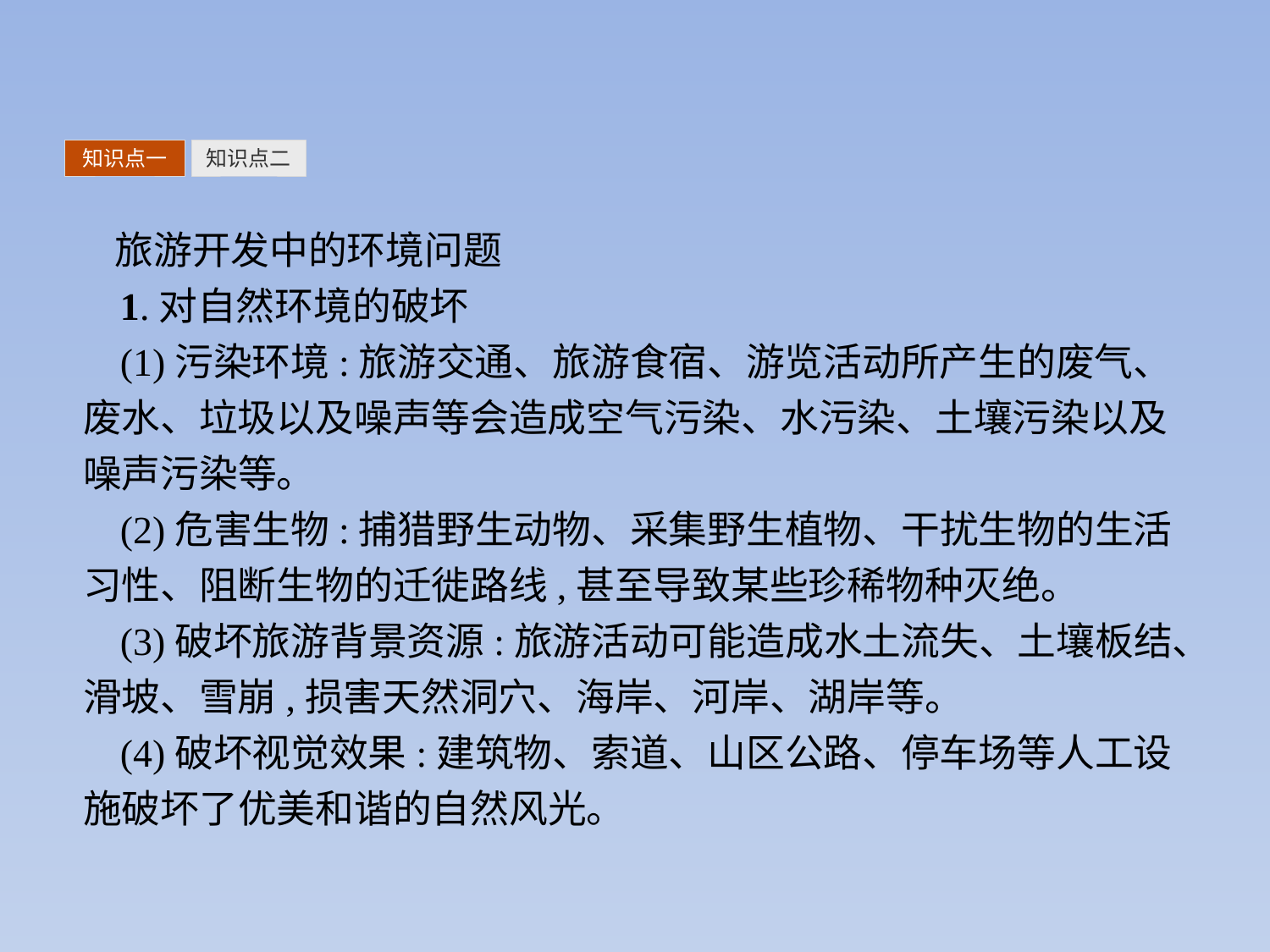

知识点一
知识点二
旅游开发中的环境问题
1.对自然环境的破坏
(1)污染环境:旅游交通、旅游食宿、游览活动所产生的废气、废水、垃圾以及噪声等会造成空气污染、水污染、土壤污染以及噪声污染等。
(2)危害生物:捕猎野生动物、采集野生植物、干扰生物的生活习性、阻断生物的迁徙路线,甚至导致某些珍稀物种灭绝。
(3)破坏旅游背景资源:旅游活动可能造成水土流失、土壤板结、滑坡、雪崩,损害天然洞穴、海岸、河岸、湖岸等。
(4)破坏视觉效果:建筑物、索道、山区公路、停车场等人工设施破坏了优美和谐的自然风光。